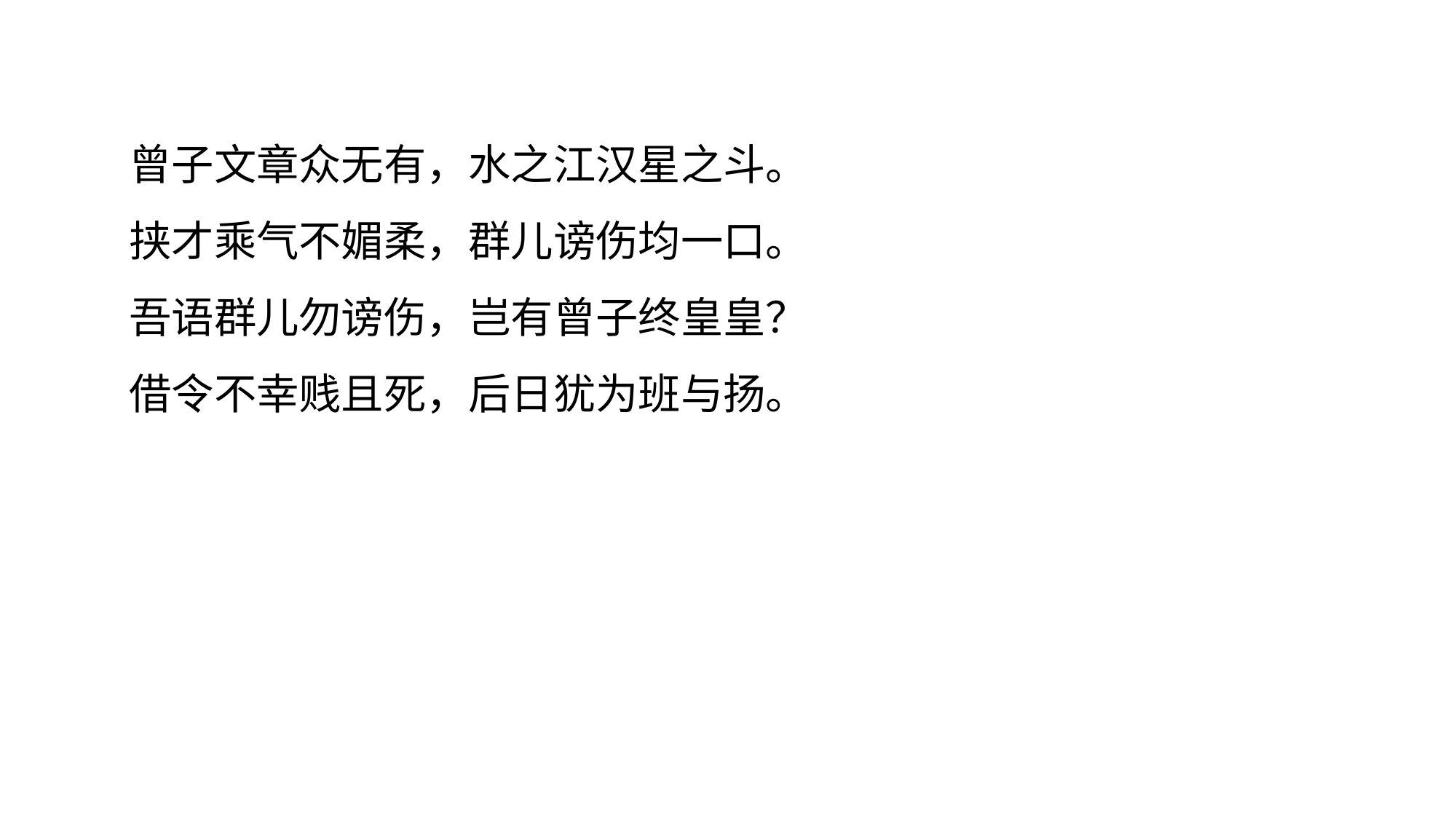

曾子文章众无有，水之江汉星之斗。
挟才乘气不媚柔，群儿谤伤均一口。
吾语群儿勿谤伤，岂有曾子终皇皇？
借令不幸贱且死，后日犹为班与扬。